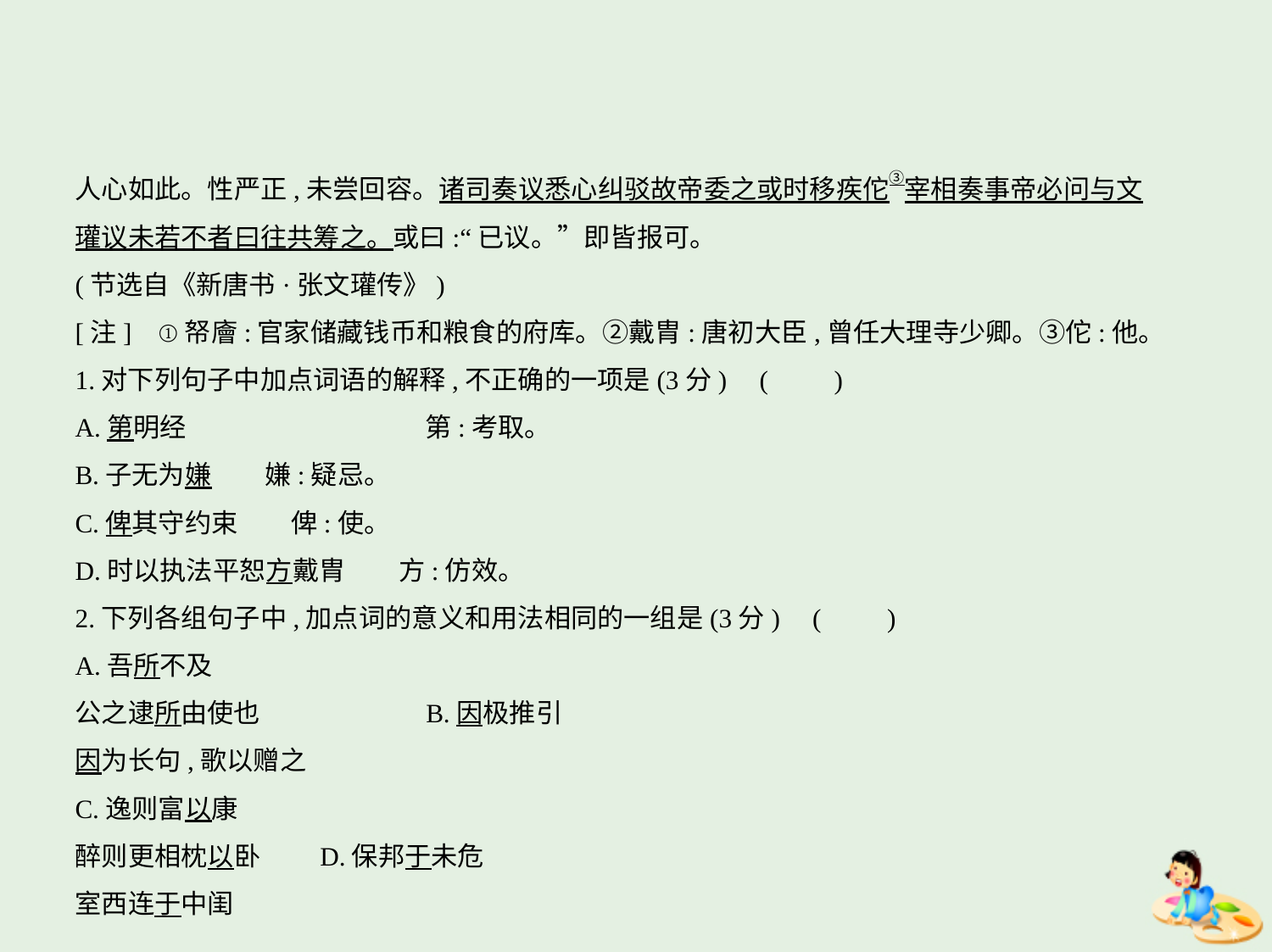

人心如此。性严正,未尝回容。诸司奏议悉心纠驳故帝委之或时移疾佗③宰相奏事帝必问与文
瓘议未若不者曰往共筹之。或曰:“已议。”即皆报可。
(节选自《新唐书·张文瓘传》)
[注]    ①帑廥:官家储藏钱币和粮食的府库。②戴胄:唐初大臣,曾任大理寺少卿。③佗:他。
1.对下列句子中加点词语的解释,不正确的一项是(3分) (　　)
A.第明经　　　　　　　　　第:考取。
B.子无为嫌　　嫌:疑忌。
C.俾其守约束　　俾:使。
D.时以执法平恕方戴胄　　方:仿效。
2.下列各组句子中,加点词的意义和用法相同的一组是(3分) (　　)
A.吾所不及
公之逮所由使也　　　　　　B.因极推引
因为长句,歌以赠之
C.逸则富以康
醉则更相枕以卧　　D.保邦于未危
室西连于中闺